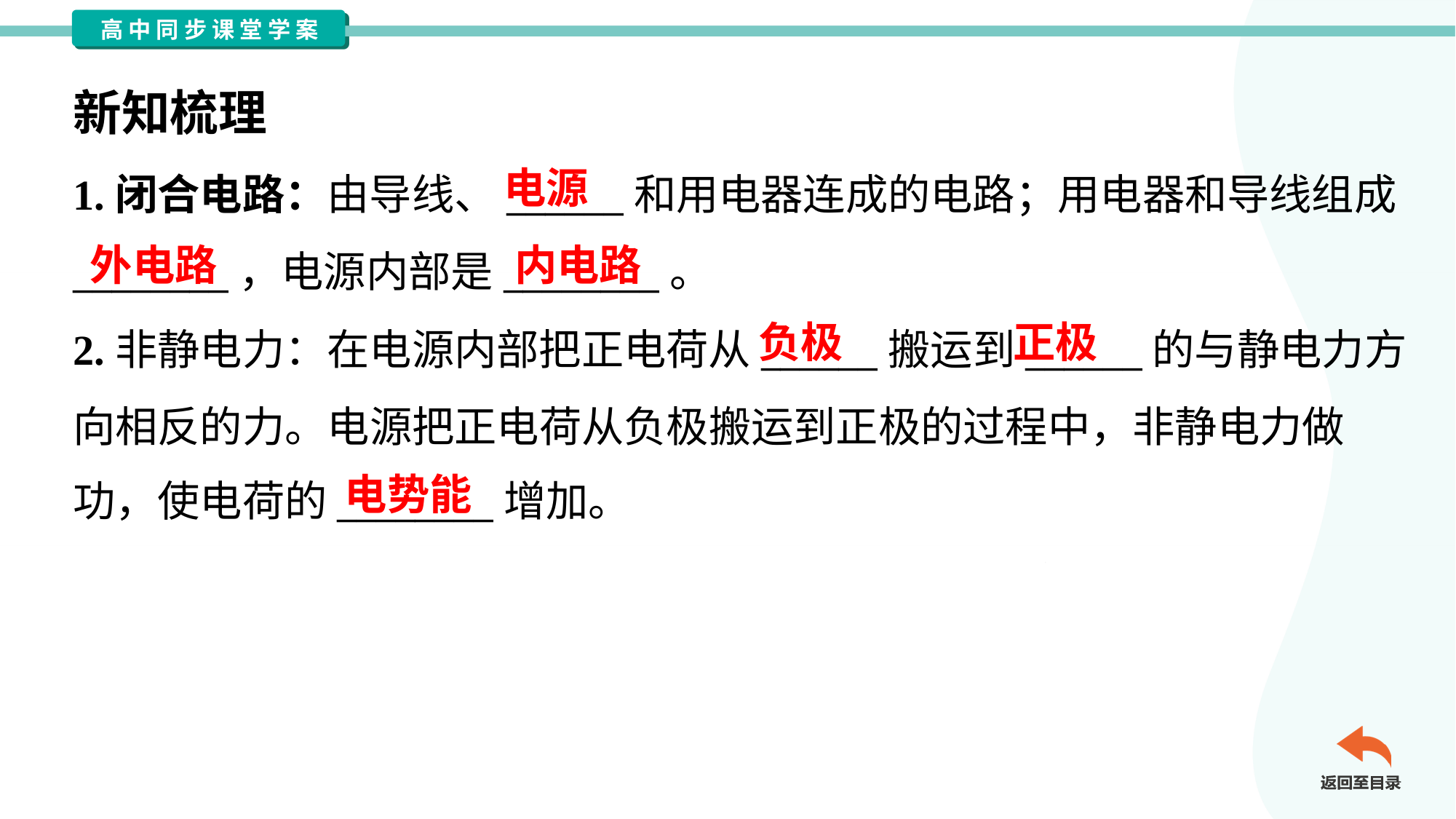

新知梳理
电源
1.闭合电路：由导线、______和用电器连成的电路；用电器和导线组成
________，电源内部是________。
2.非静电力：在电源内部把正电荷从______搬运到______的与静电力方
向相反的力。电源把正电荷从负极搬运到正极的过程中，非静电力做
功，使电荷的________增加。
外电路
内电路
负极
正极
电势能